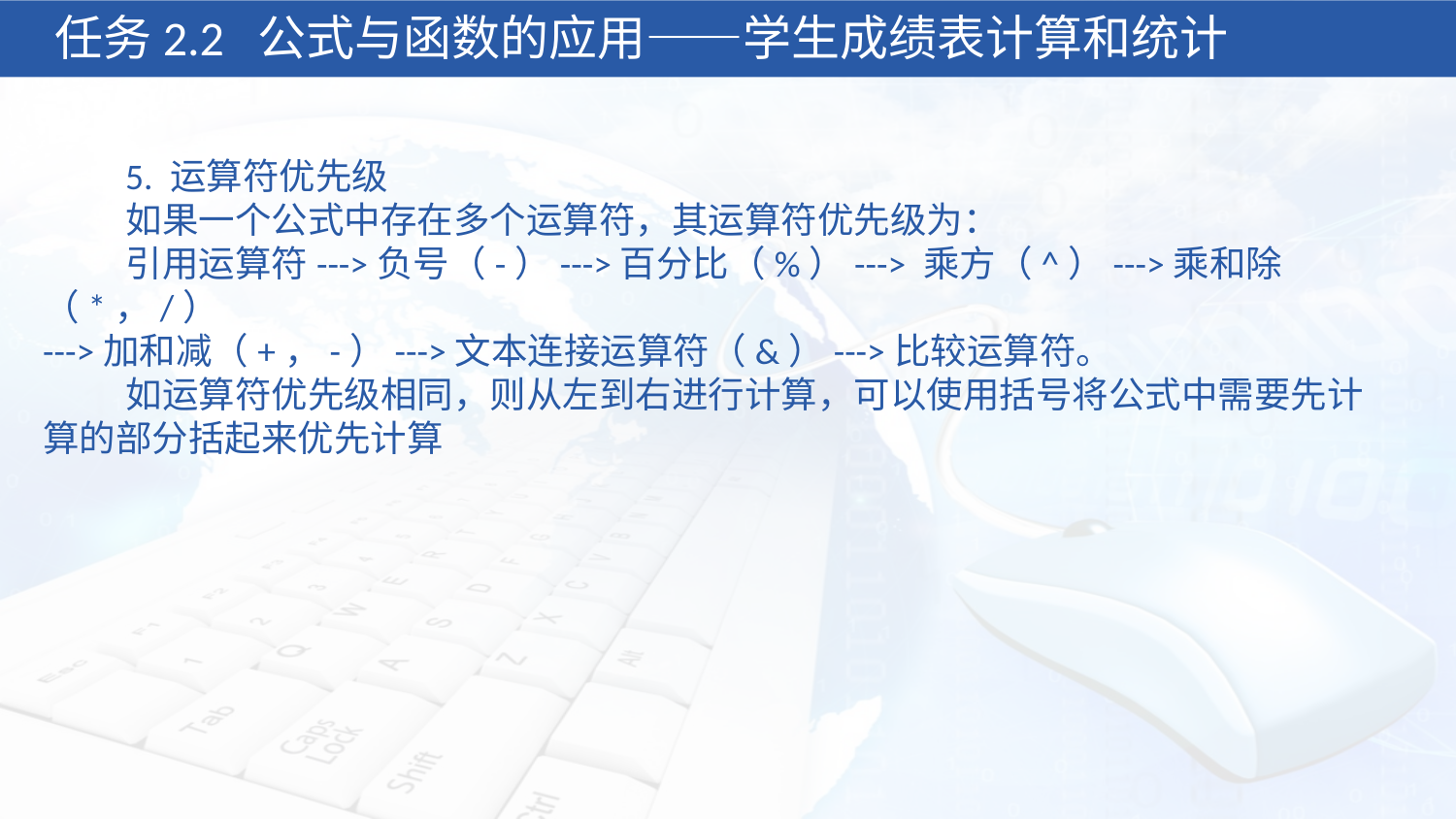

任务2.2  公式与函数的应用——学生成绩表计算和统计
          5. 运算符优先级
         如果一个公式中存在多个运算符，其运算符优先级为：
         引用运算符--->负号（-）--->百分比（%）---> 乘方（^）--->乘和除（*，/）
--->加和减（+，-）--->文本连接运算符（&）--->比较运算符。
         如运算符优先级相同，则从左到右进行计算，可以使用括号将公式中需要先计算的部分括起来优先计算